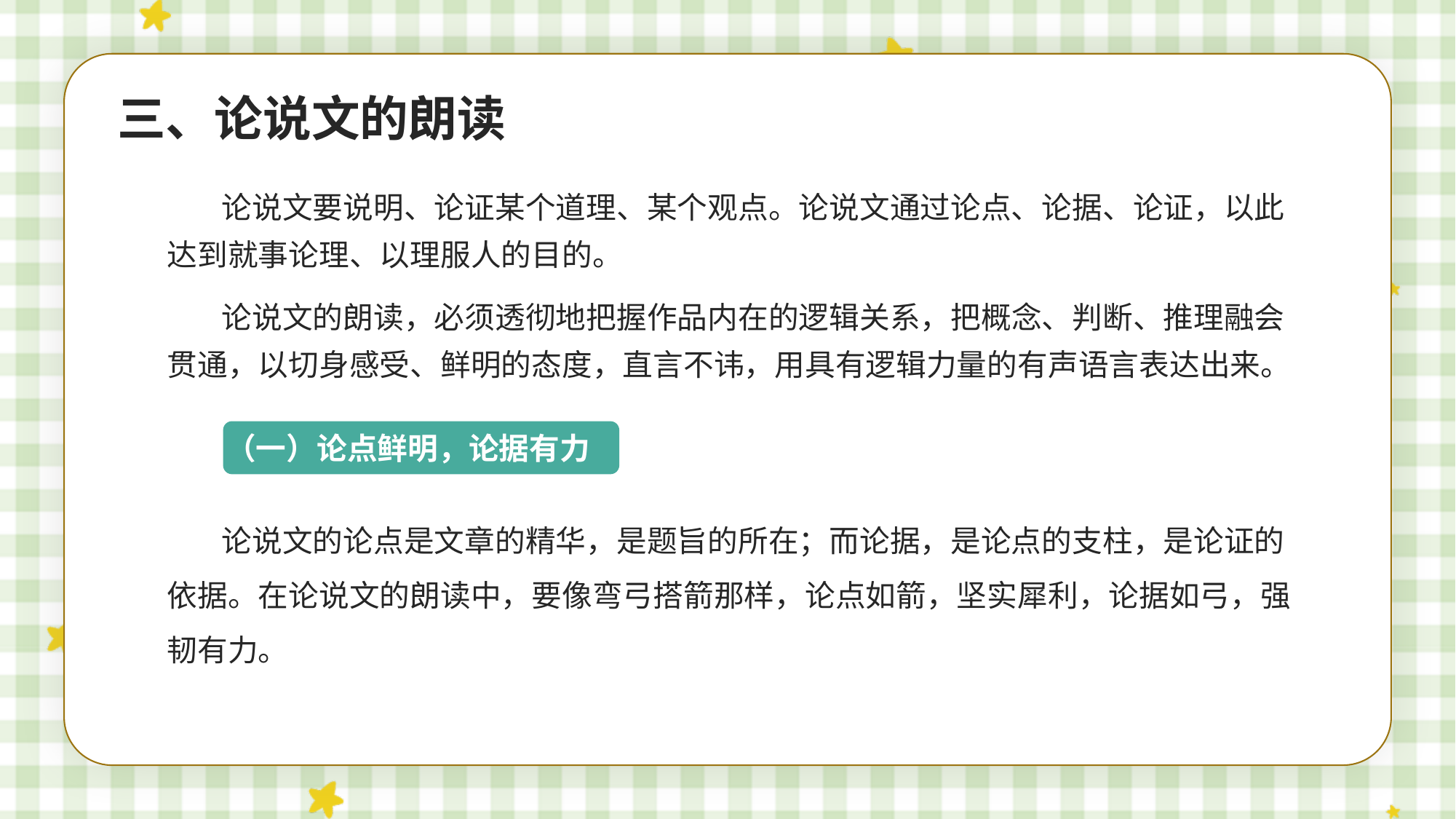

三、论说文的朗读
论说文要说明、论证某个道理、某个观点。论说文通过论点、论据、论证，以此达到就事论理、以理服人的目的。
论说文的朗读，必须透彻地把握作品内在的逻辑关系，把概念、判断、推理融会贯通，以切身感受、鲜明的态度，直言不讳，用具有逻辑力量的有声语言表达出来。
（一）论点鲜明，论据有力
论说文的论点是文章的精华，是题旨的所在；而论据，是论点的支柱，是论证的依据。在论说文的朗读中，要像弯弓搭箭那样，论点如箭，坚实犀利，论据如弓，强韧有力。